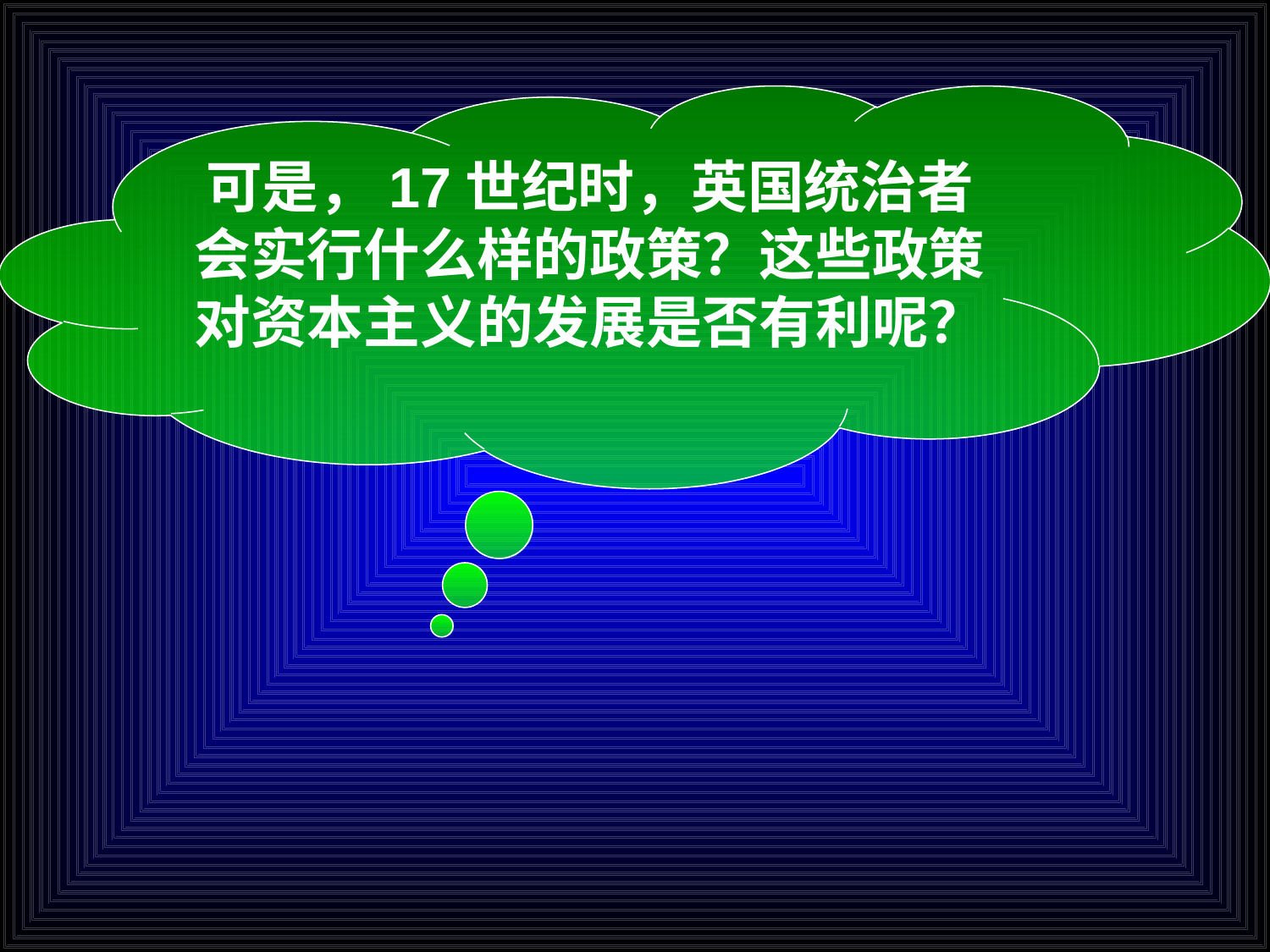

可是，17世纪时，英国统治者会实行什么样的政策？这些政策对资本主义的发展是否有利呢？